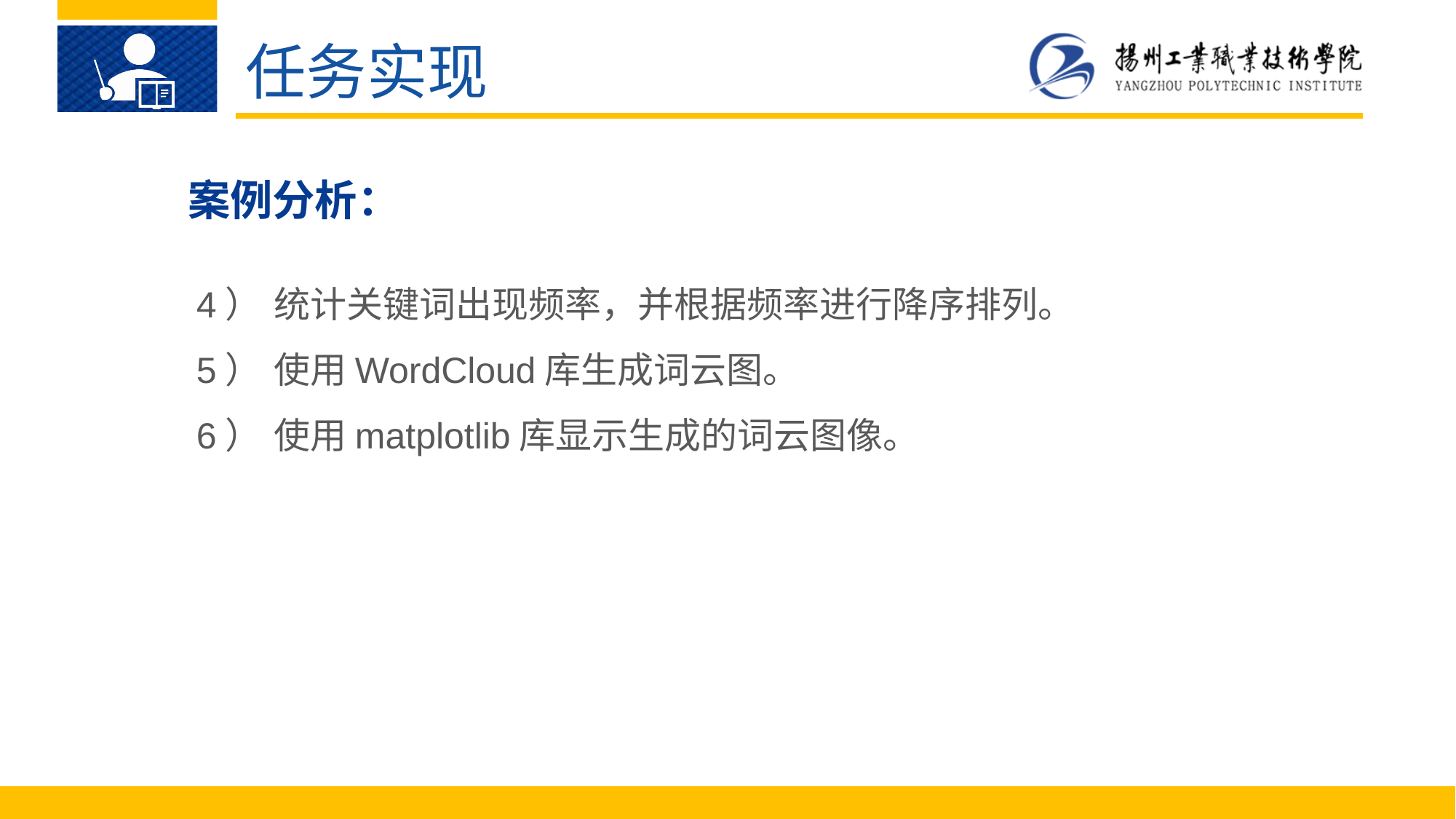

任务实现
案例分析：
4）	统计关键词出现频率，并根据频率进行降序排列。
5）	使用WordCloud库生成词云图。
6）	使用matplotlib库显示生成的词云图像。